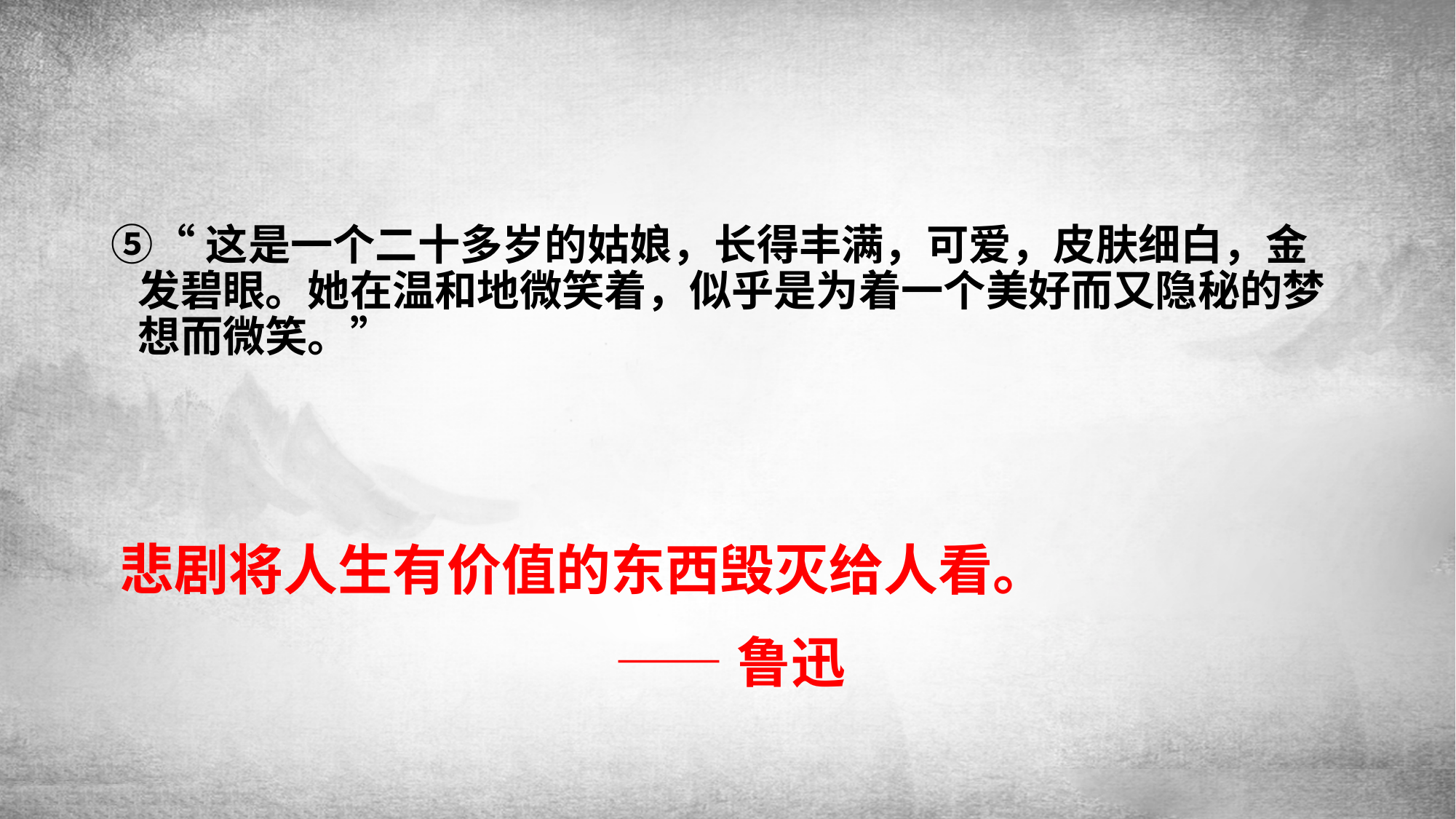

⑤“这是一个二十多岁的姑娘，长得丰满，可爱，皮肤细白，金发碧眼。她在温和地微笑着，似乎是为着一个美好而又隐秘的梦想而微笑。”
悲剧将人生有价值的东西毁灭给人看。
                                        ——鲁迅